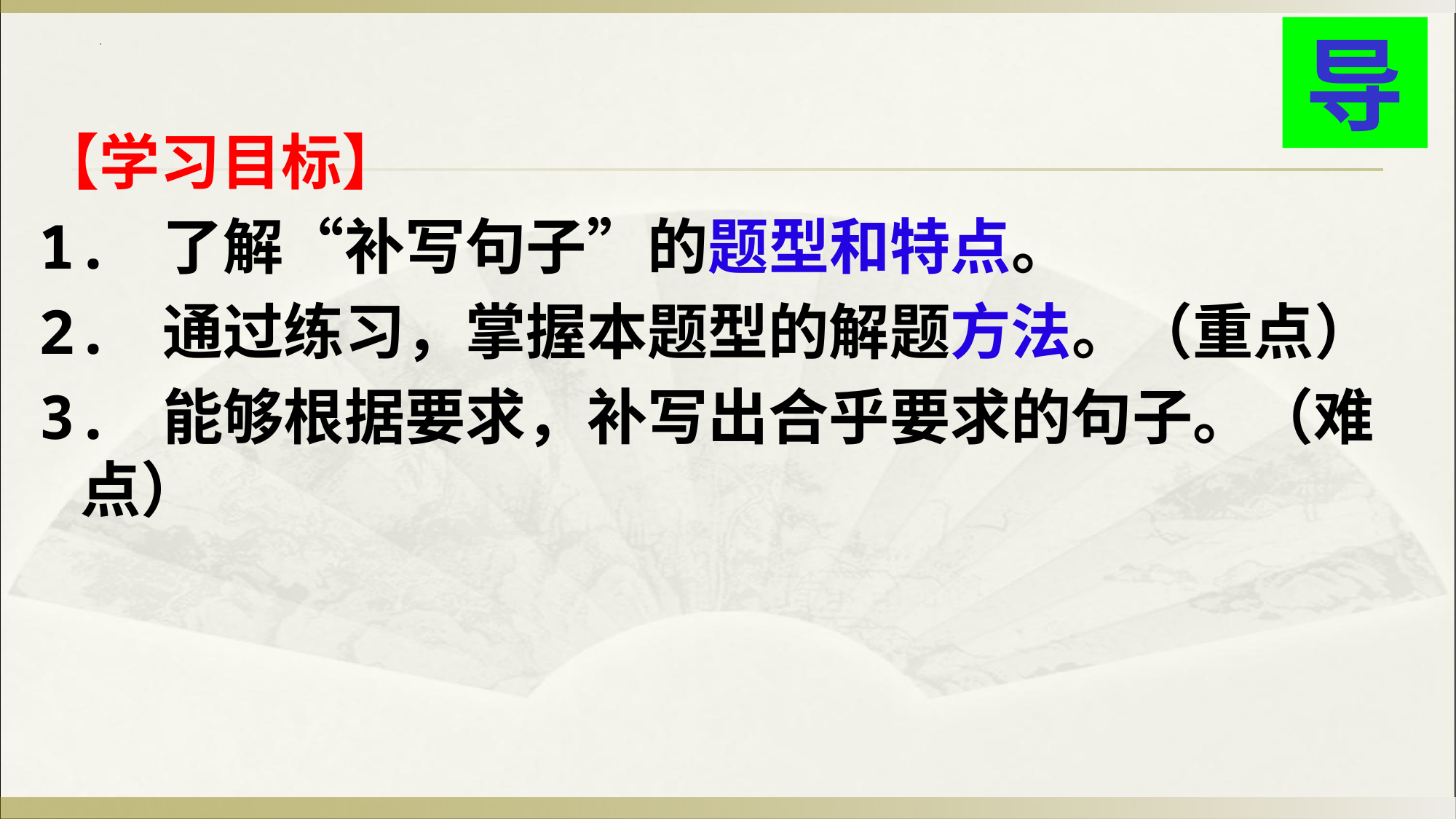

导
【学习目标】
1. 了解“补写句子”的题型和特点。
2. 通过练习，掌握本题型的解题方法。（重点）
3. 能够根据要求，补写出合乎要求的句子。（难点）